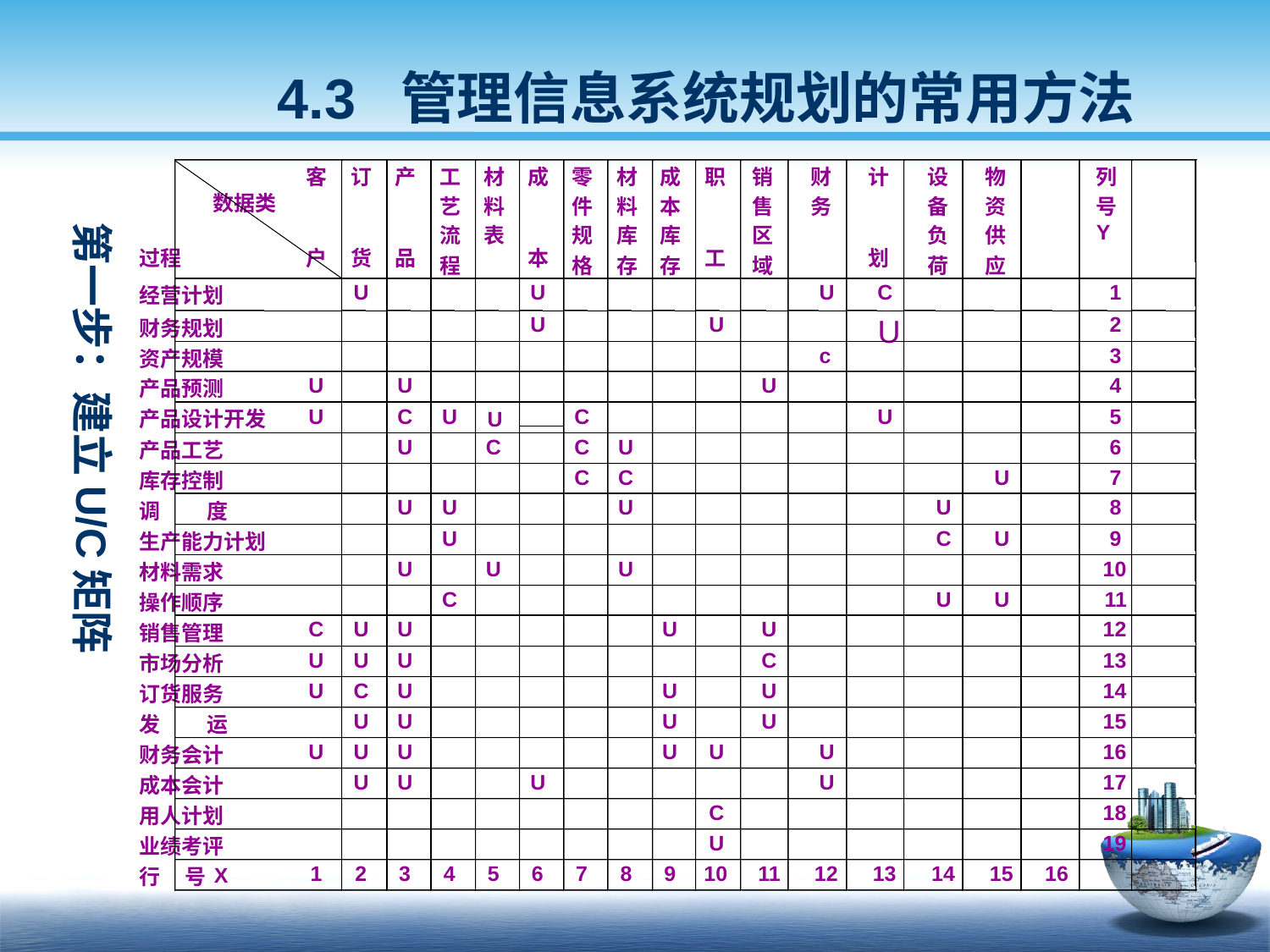

4.3  管理信息系统规划的常用方法

客
订
产
工
材
成
零
材
成
职
销
财
计
设
物

列

数据类

艺
料
件
料
本
售
务
备
资

号

Y

流
表
规
库
库
区

负
供

过程
户
货
品
本
工
划

程
格
存
存
域

荷
应

U

U

U

C

1

经营计划

U

U

U

2

财务规划

c

3

资产规模

U

U

U

4

产品预测

U

C

U

C

U

5

产品设计开发

U

C

C

U

6

产品工艺

C

C

U

7

库存控制

U

U

U

U

8

调
度

U

C

U

9

生产能力计划

U

U

U

10

材料需求

C

U

U

11

操作顺序

C

U

U

U

U

12

销售管理

U

U

U

C

13

市场分析

U

C

U

U

U

14

订货服务

U

U

U

U

发
运

15

U

U

U

U

U

U

16

财务会计

U

U

U

U

17

成本会计

用人计划

C

18

U

19

业绩考评

1

2

3

4

5

6

7

8

9

10

11

12

13

14

15

16

X

行
号

第一步：建立U/C矩阵
U